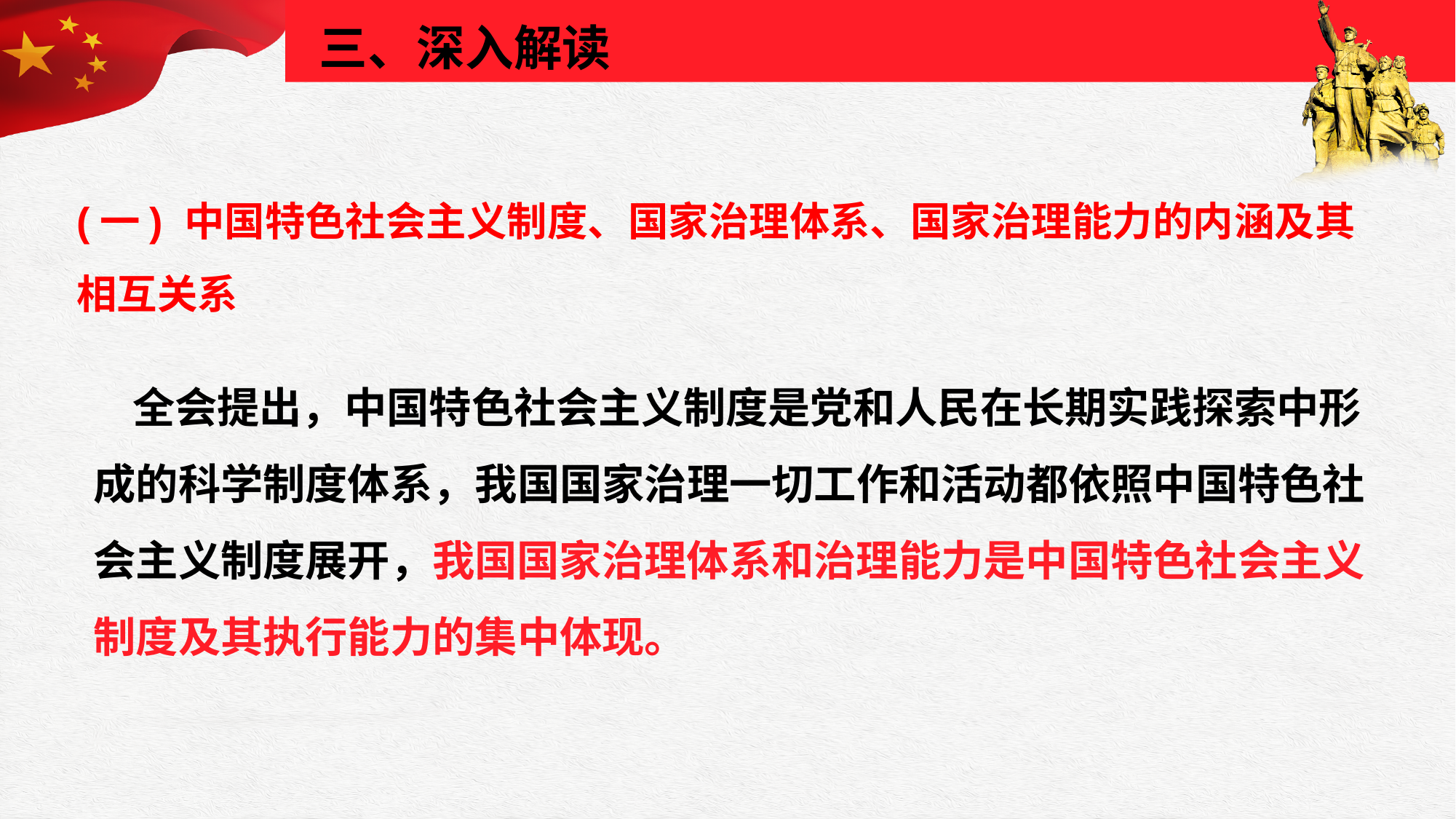

三、深入解读
(一) 中国特色社会主义制度、国家治理体系、国家治理能力的内涵及其相互关系
   全会提出，中国特色社会主义制度是党和人民在长期实践探索中形成的科学制度体系，我国国家治理一切工作和活动都依照中国特色社会主义制度展开，我国国家治理体系和治理能力是中国特色社会主义制度及其执行能力的集中体现。